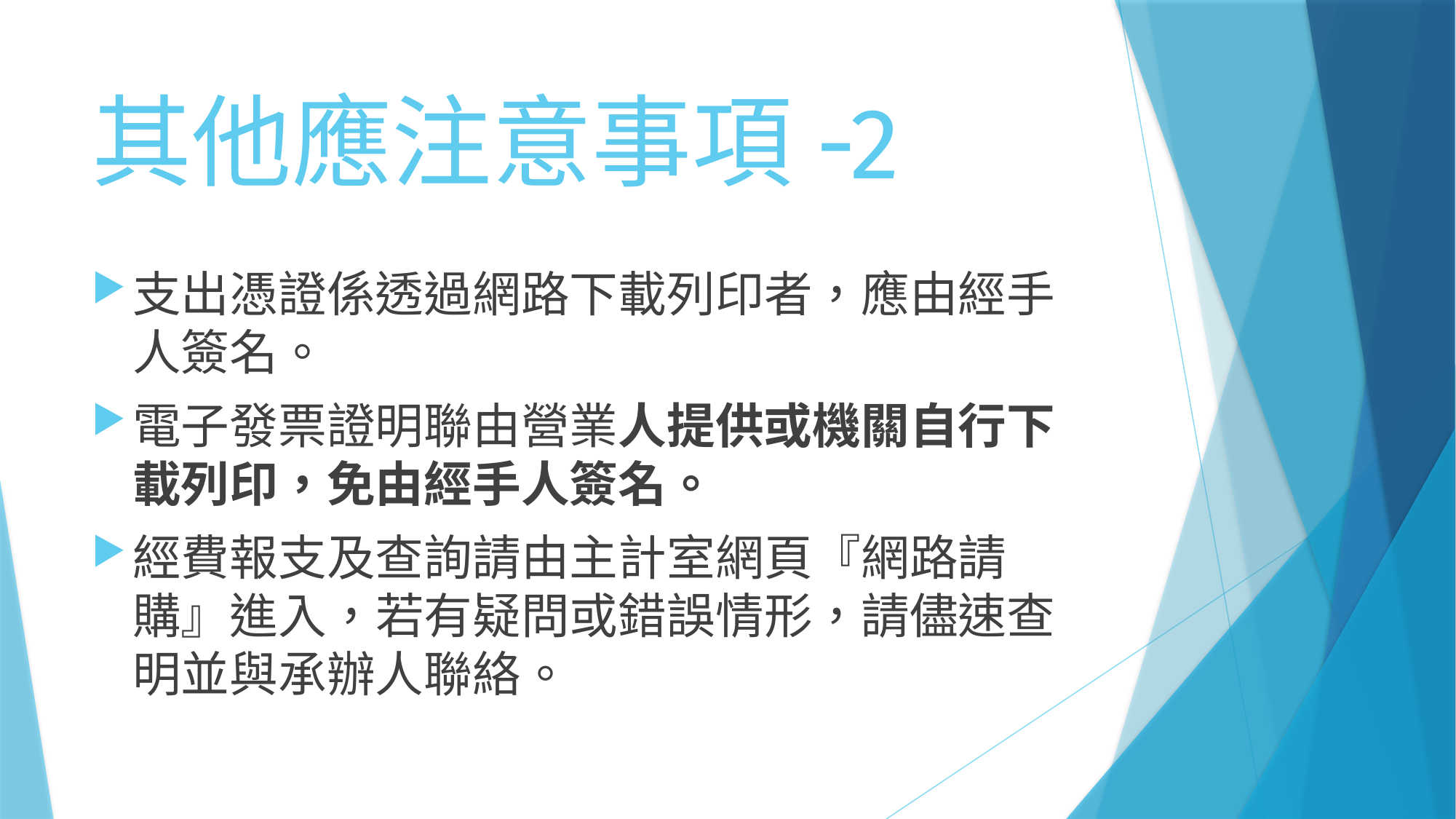

# 其他應注意事項-2
支出憑證係透過網路下載列印者，應由經手人簽名。
電子發票證明聯由營業人提供或機關自行下載列印，免由經手人簽名。
經費報支及查詢請由主計室網頁『網路請購』進入，若有疑問或錯誤情形，請儘速查明並與承辦人聯絡。